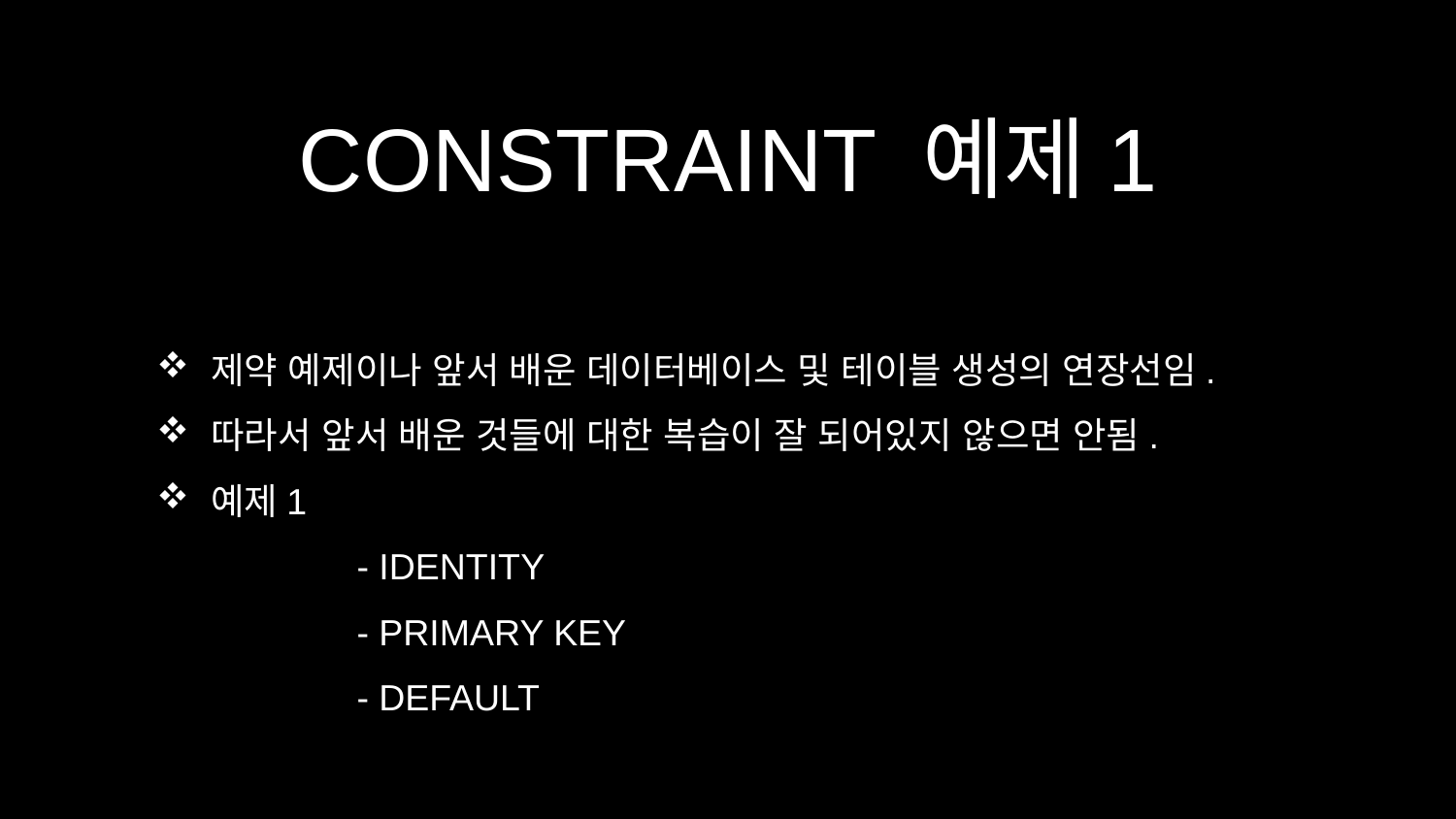

# CONSTRAINT 예제1
제약 예제이나 앞서 배운 데이터베이스 및 테이블 생성의 연장선임.
따라서 앞서 배운 것들에 대한 복습이 잘 되어있지 않으면 안됨.
예제1
	- IDENTITY
	- PRIMARY KEY
	- DEFAULT